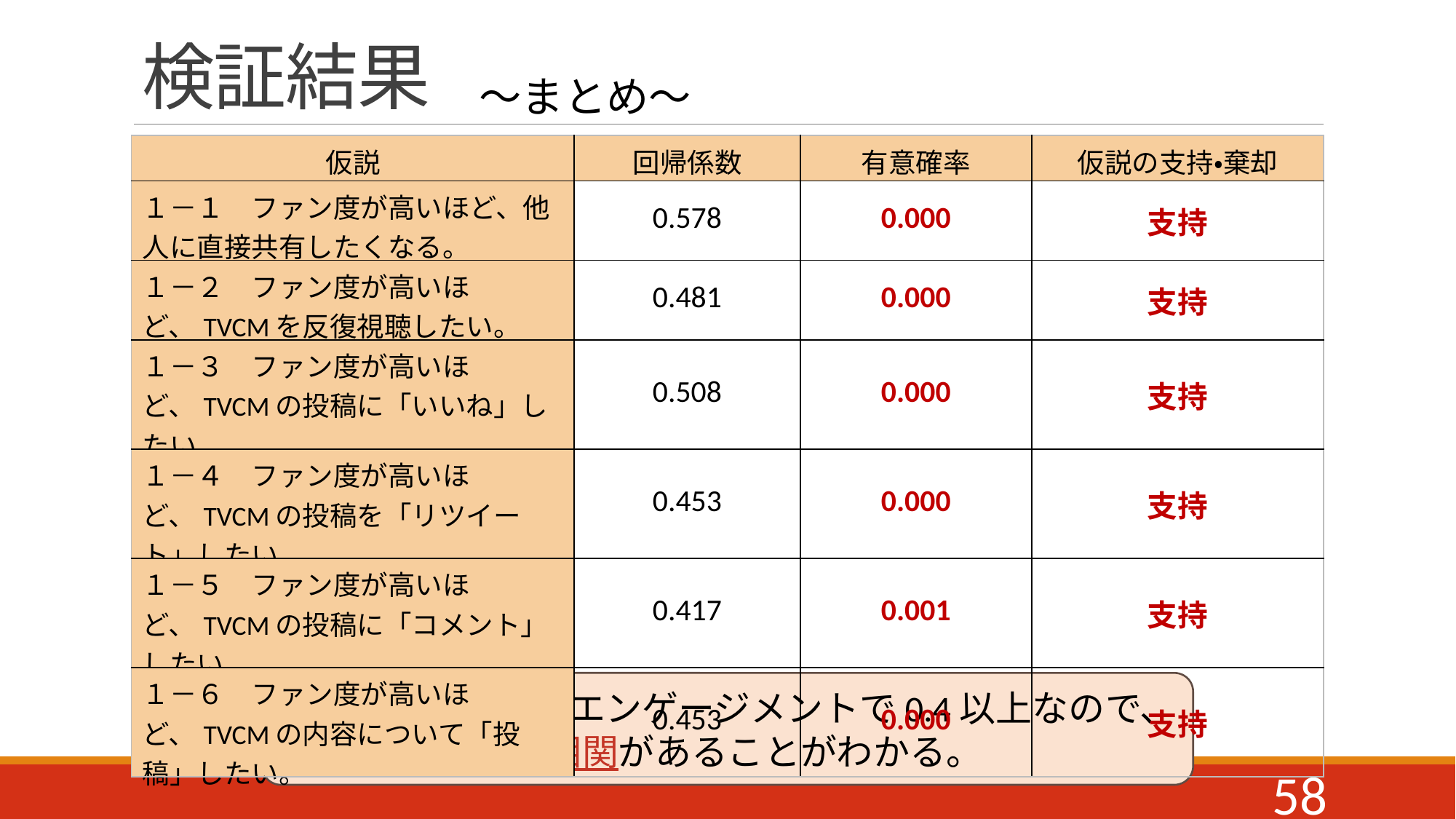

# 検証結果
～まとめ～
| 仮説 | 回帰係数 | 有意確率 | 仮説の支持・棄却 |
| --- | --- | --- | --- |
| １－１　ファン度が高いほど、他人に直接共有したくなる。 | 0.578 | 0.000 | 支持 |
| １－２　ファン度が高いほど、TVCMを反復視聴したい。 | 0.481 | 0.000 | 支持 |
| １－３　ファン度が高いほど、TVCMの投稿に「いいね」したい。 | 0.508 | 0.000 | 支持 |
| １－４　ファン度が高いほど、TVCMの投稿を「リツイート」したい。 | 0.453 | 0.000 | 支持 |
| １－５　ファン度が高いほど、TVCMの投稿に「コメント」したい。 | 0.417 | 0.001 | 支持 |
| １－６　ファン度が高いほど、TVCMの内容について「投稿」したい。 | 0.453 | 0.000 | 支持 |
相関係数が全てのエンゲージメントで0.4以上なので、
強い相関があることがわかる。
58